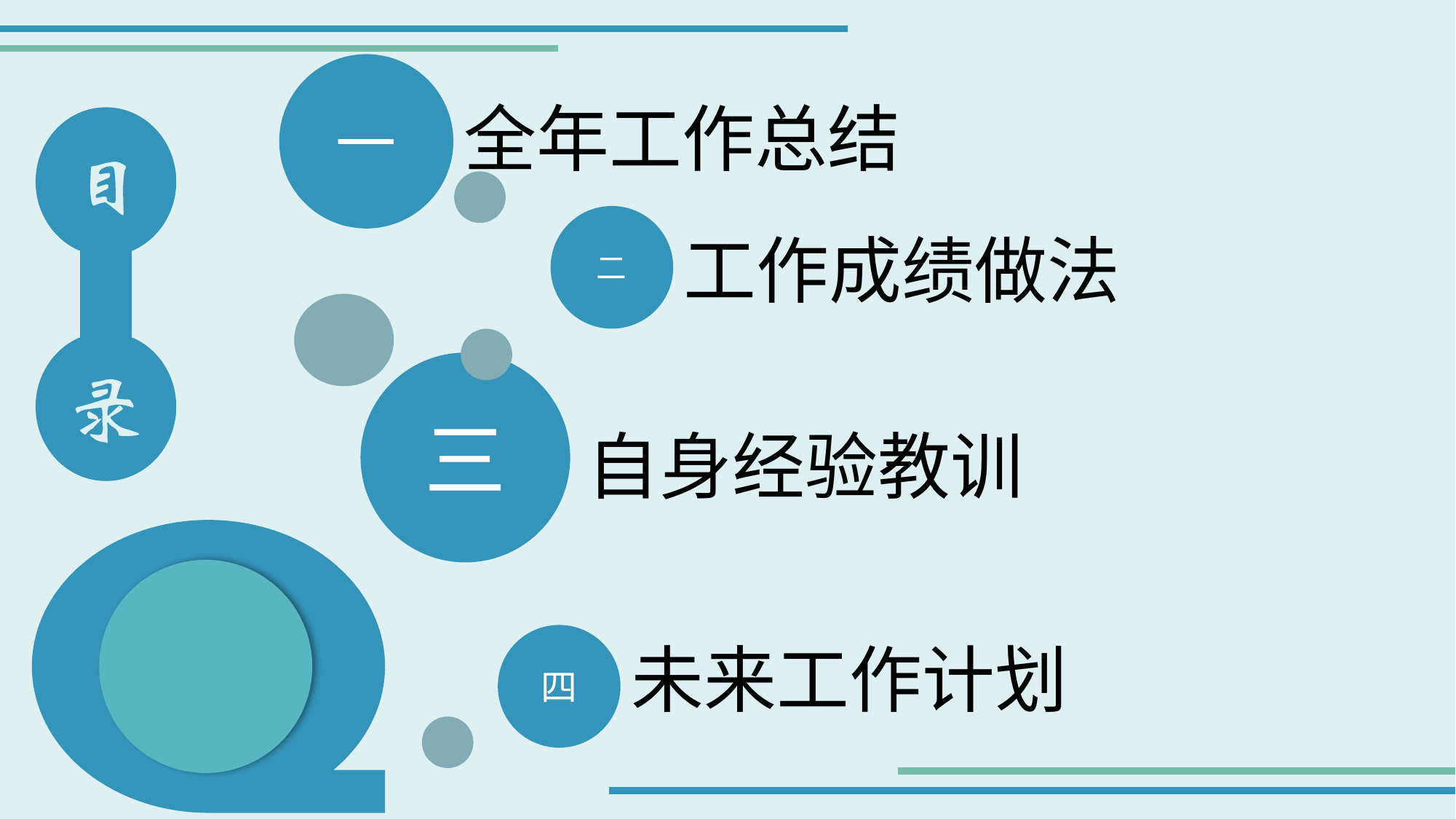

一
全年工作总结

二
工作成绩做法

三
自身经验教训

四
未来工作计划